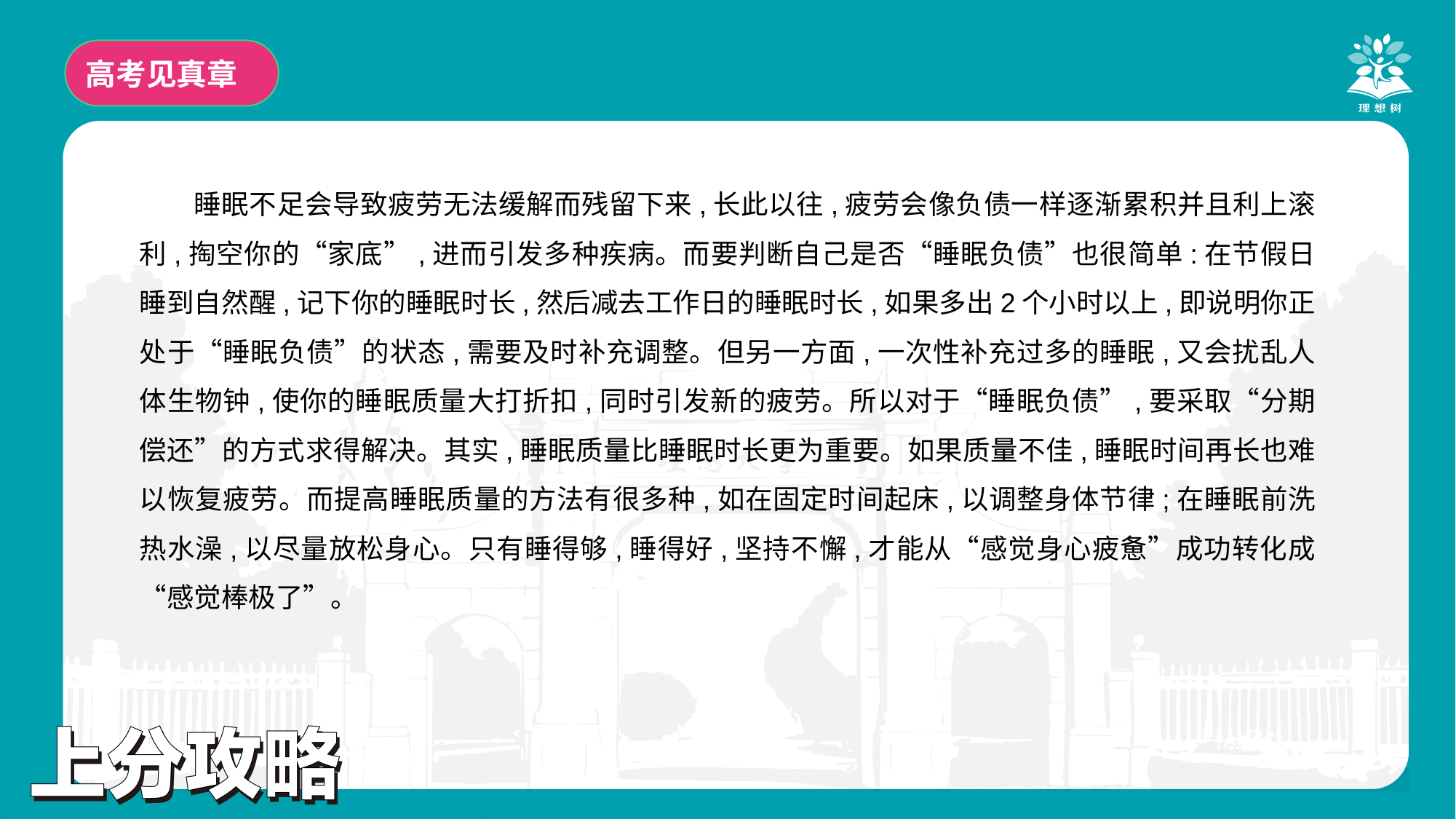

高考见真章
睡眠不足会导致疲劳无法缓解而残留下来,长此以往,疲劳会像负债一样逐渐累积并且利上滚利,掏空你的“家底”,进而引发多种疾病。而要判断自己是否“睡眠负债”也很简单:在节假日睡到自然醒,记下你的睡眠时长,然后减去工作日的睡眠时长,如果多出2个小时以上,即说明你正处于“睡眠负债”的状态,需要及时补充调整。但另一方面,一次性补充过多的睡眠,又会扰乱人体生物钟,使你的睡眠质量大打折扣,同时引发新的疲劳。所以对于“睡眠负债”,要采取“分期偿还”的方式求得解决。其实,睡眠质量比睡眠时长更为重要。如果质量不佳,睡眠时间再长也难以恢复疲劳。而提高睡眠质量的方法有很多种,如在固定时间起床,以调整身体节律;在睡眠前洗热水澡,以尽量放松身心。只有睡得够,睡得好,坚持不懈,才能从“感觉身心疲惫”成功转化成“感觉棒极了”。